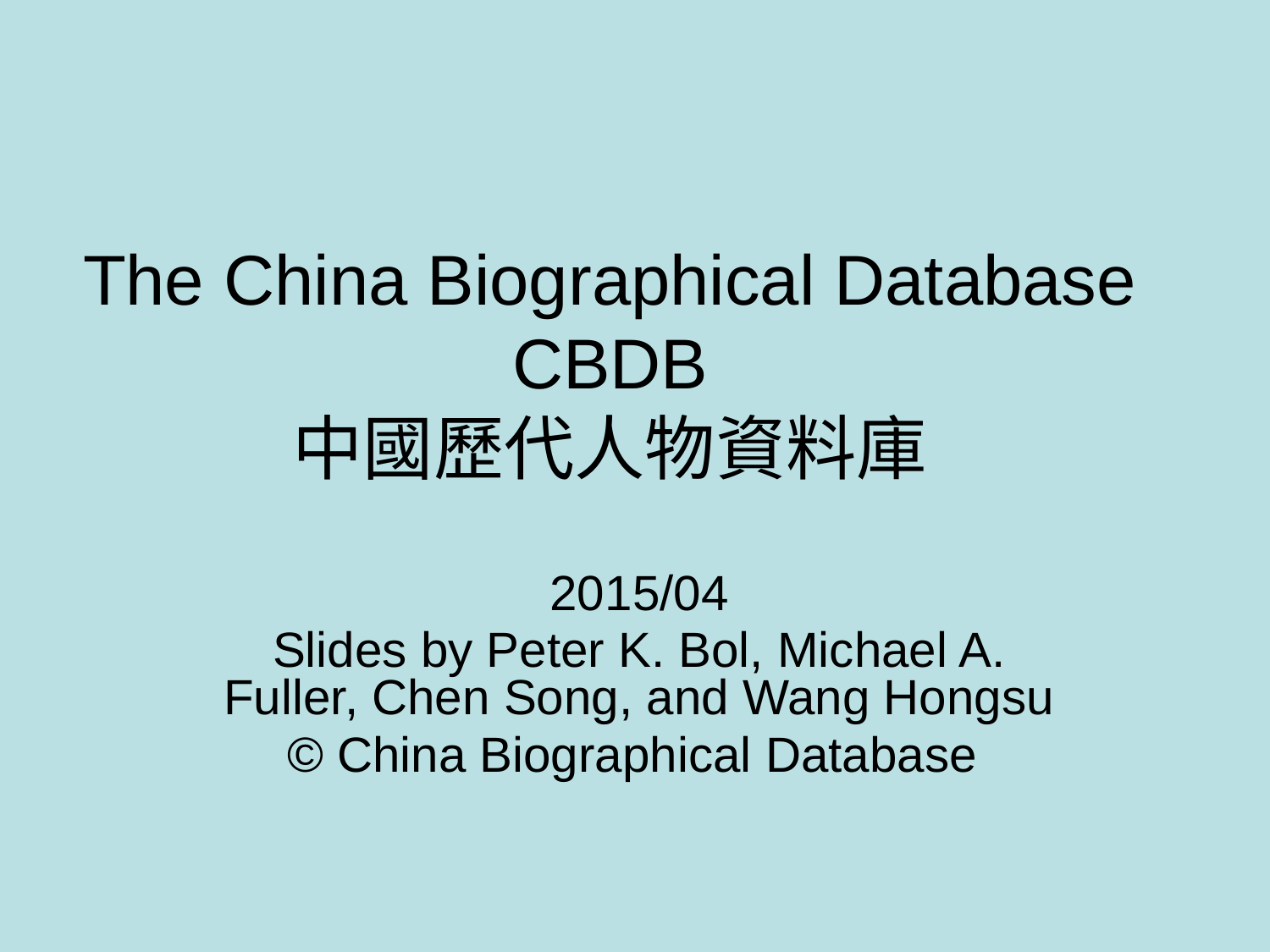

# The China Biographical Database CBDB 中國歷代人物資料庫
2015/04
Slides by Peter K. Bol, Michael A. Fuller, Chen Song, and Wang Hongsu
© China Biographical Database